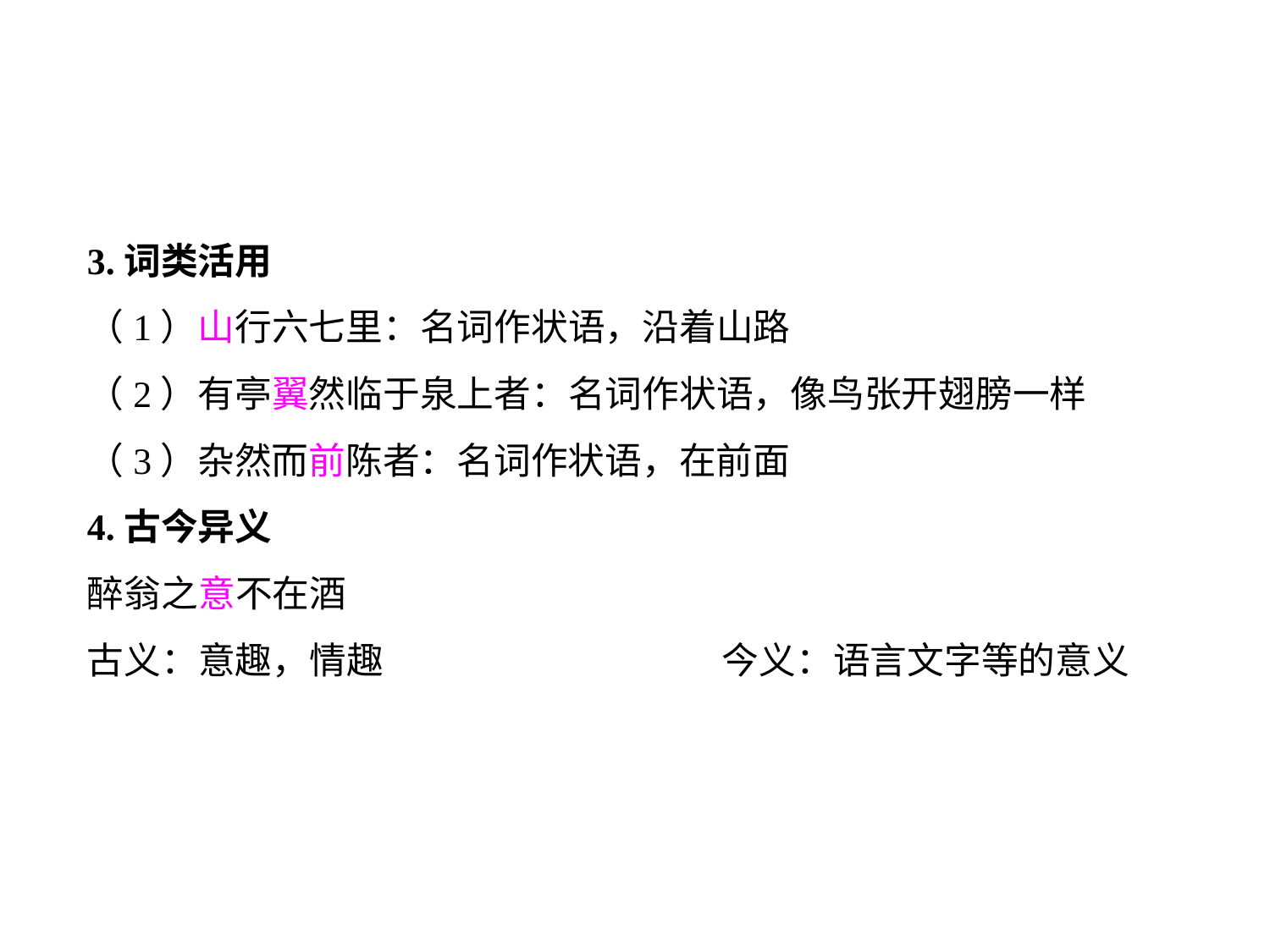

3.词类活用
（1）山行六七里：名词作状语，沿着山路
（2）有亭翼然临于泉上者：名词作状语，像鸟张开翅膀一样
（3）杂然而前陈者：名词作状语，在前面
4.古今异义
醉翁之意不在酒
古义：意趣，情趣			今义：语言文字等的意义